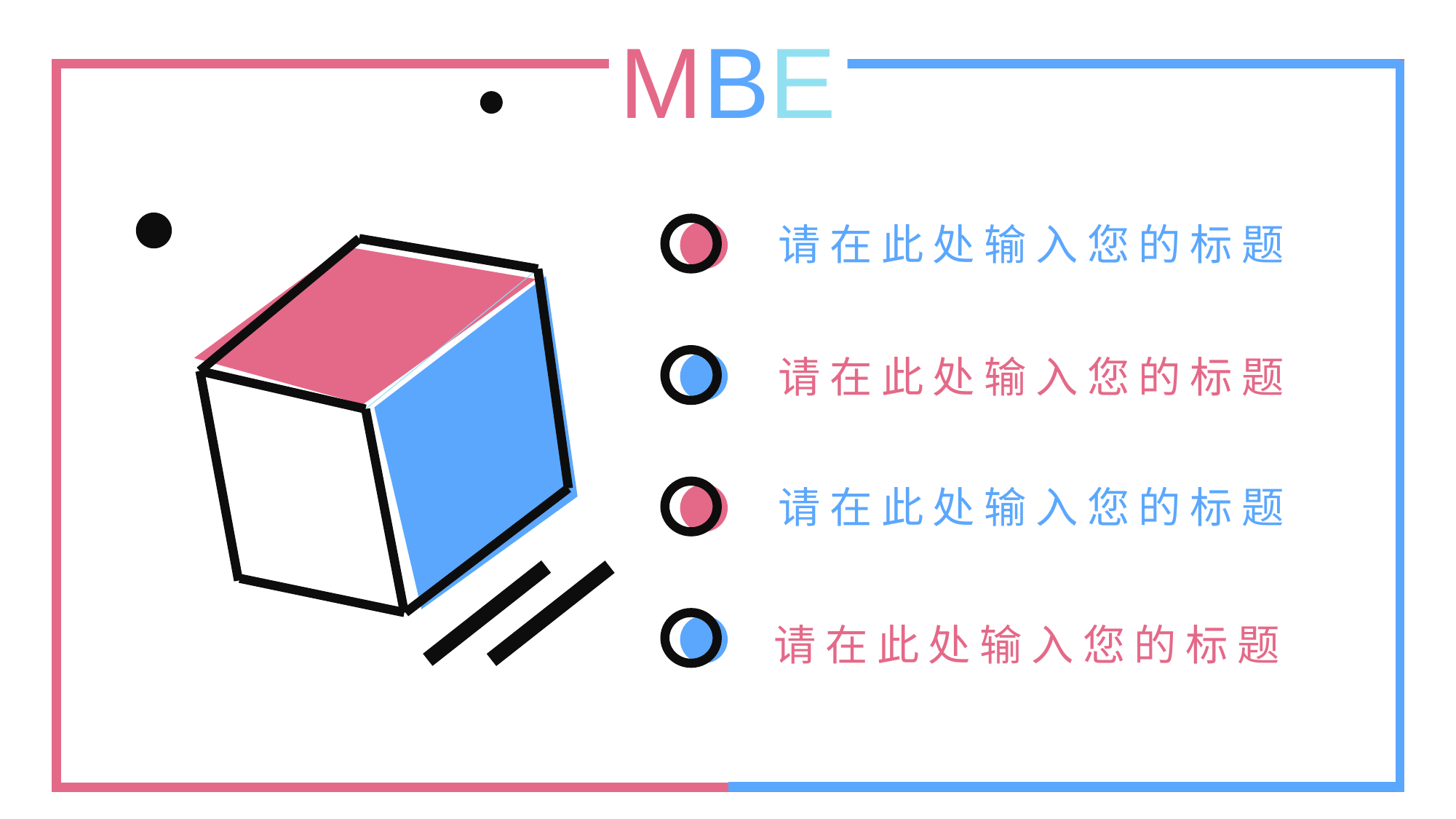

MBE

请在此处输入您的标题

请在此处输入您的标题

请在此处输入您的标题

请在此处输入您的标题